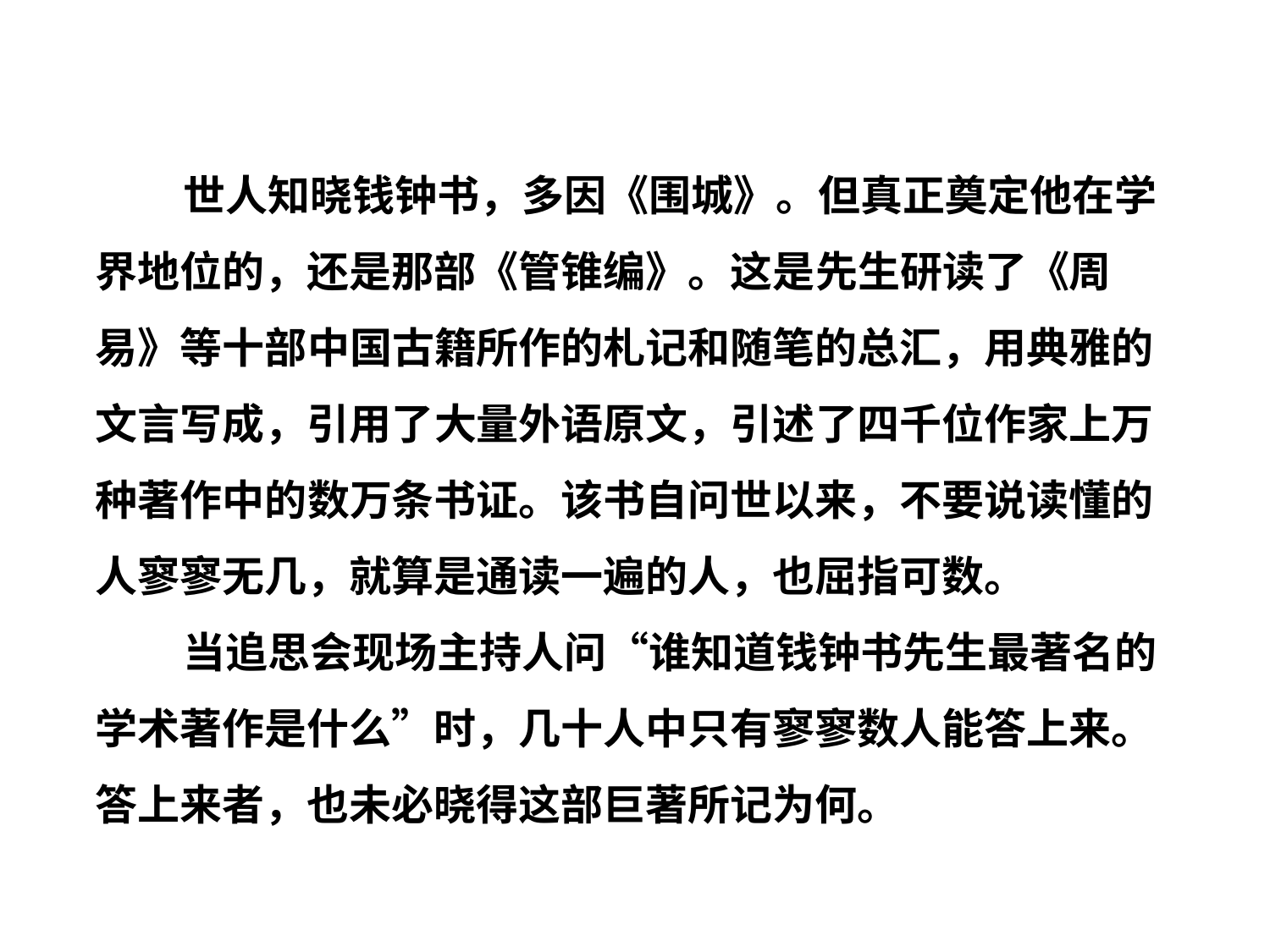

世人知晓钱钟书，多因《围城》。但真正奠定他在学界地位的，还是那部《管锥编》。这是先生研读了《周易》等十部中国古籍所作的札记和随笔的总汇，用典雅的文言写成，引用了大量外语原文，引述了四千位作家上万种著作中的数万条书证。该书自问世以来，不要说读懂的人寥寥无几，就算是通读一遍的人，也屈指可数。
当追思会现场主持人问“谁知道钱钟书先生最著名的学术著作是什么”时，几十人中只有寥寥数人能答上来。答上来者，也未必晓得这部巨著所记为何。